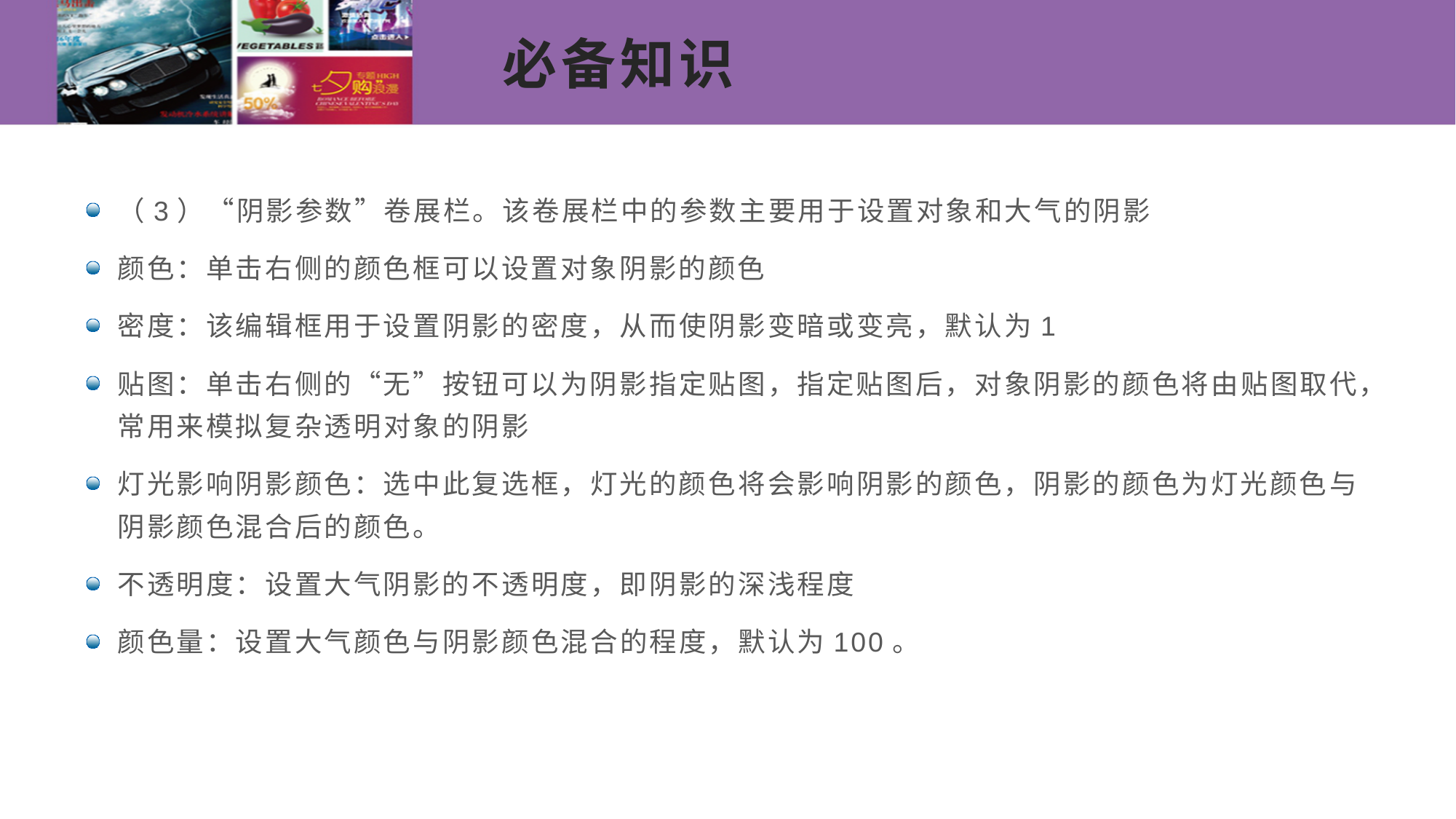

# 必备知识
（3）“阴影参数”卷展栏。该卷展栏中的参数主要用于设置对象和大气的阴影
颜色：单击右侧的颜色框可以设置对象阴影的颜色
密度：该编辑框用于设置阴影的密度，从而使阴影变暗或变亮，默认为1
贴图：单击右侧的“无”按钮可以为阴影指定贴图，指定贴图后，对象阴影的颜色将由贴图取代，常用来模拟复杂透明对象的阴影
灯光影响阴影颜色：选中此复选框，灯光的颜色将会影响阴影的颜色，阴影的颜色为灯光颜色与阴影颜色混合后的颜色。
不透明度：设置大气阴影的不透明度，即阴影的深浅程度
颜色量：设置大气颜色与阴影颜色混合的程度，默认为100。